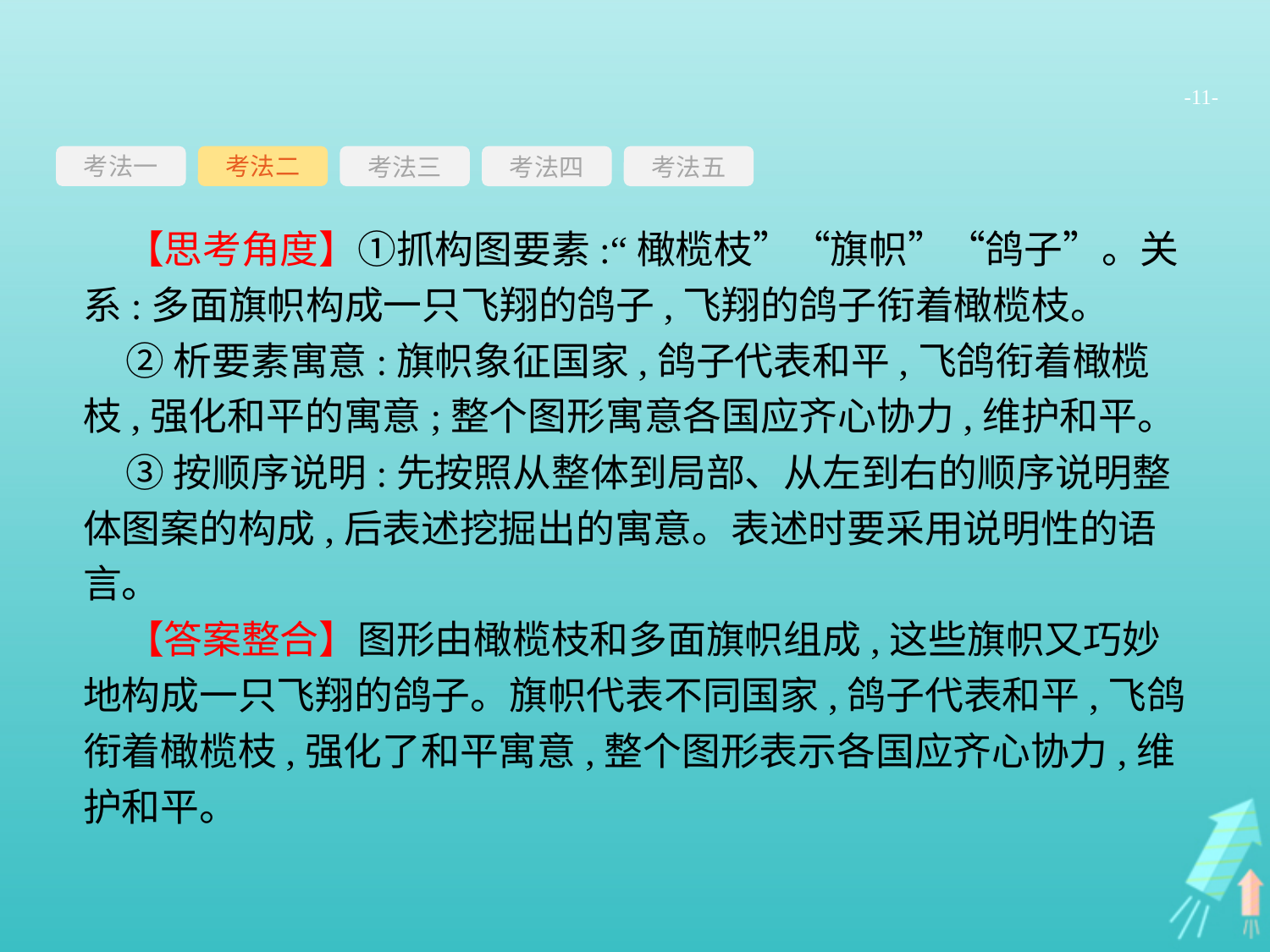

-11-
考法一
考法三
考法四
考法五
考法二
【思考角度】①抓构图要素:“橄榄枝”“旗帜”“鸽子”。关系:多面旗帜构成一只飞翔的鸽子,飞翔的鸽子衔着橄榄枝。
②析要素寓意:旗帜象征国家,鸽子代表和平,飞鸽衔着橄榄枝,强化和平的寓意;整个图形寓意各国应齐心协力,维护和平。
③按顺序说明:先按照从整体到局部、从左到右的顺序说明整体图案的构成,后表述挖掘出的寓意。表述时要采用说明性的语言。
【答案整合】图形由橄榄枝和多面旗帜组成,这些旗帜又巧妙地构成一只飞翔的鸽子。旗帜代表不同国家,鸽子代表和平,飞鸽衔着橄榄枝,强化了和平寓意,整个图形表示各国应齐心协力,维护和平。